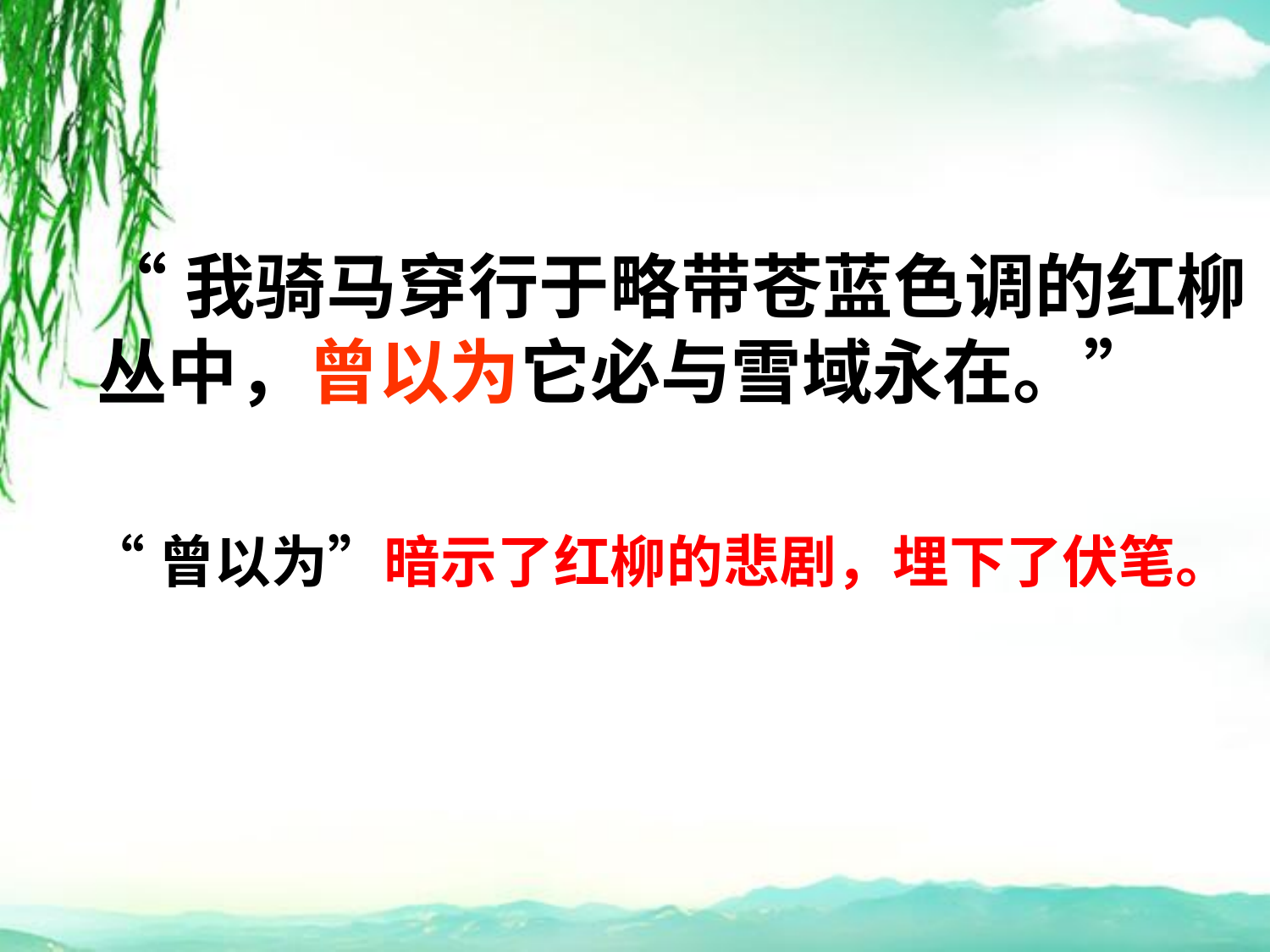

“我骑马穿行于略带苍蓝色调的红柳丛中，曾以为它必与雪域永在。”
“曾以为”暗示了红柳的悲剧，埋下了伏笔。